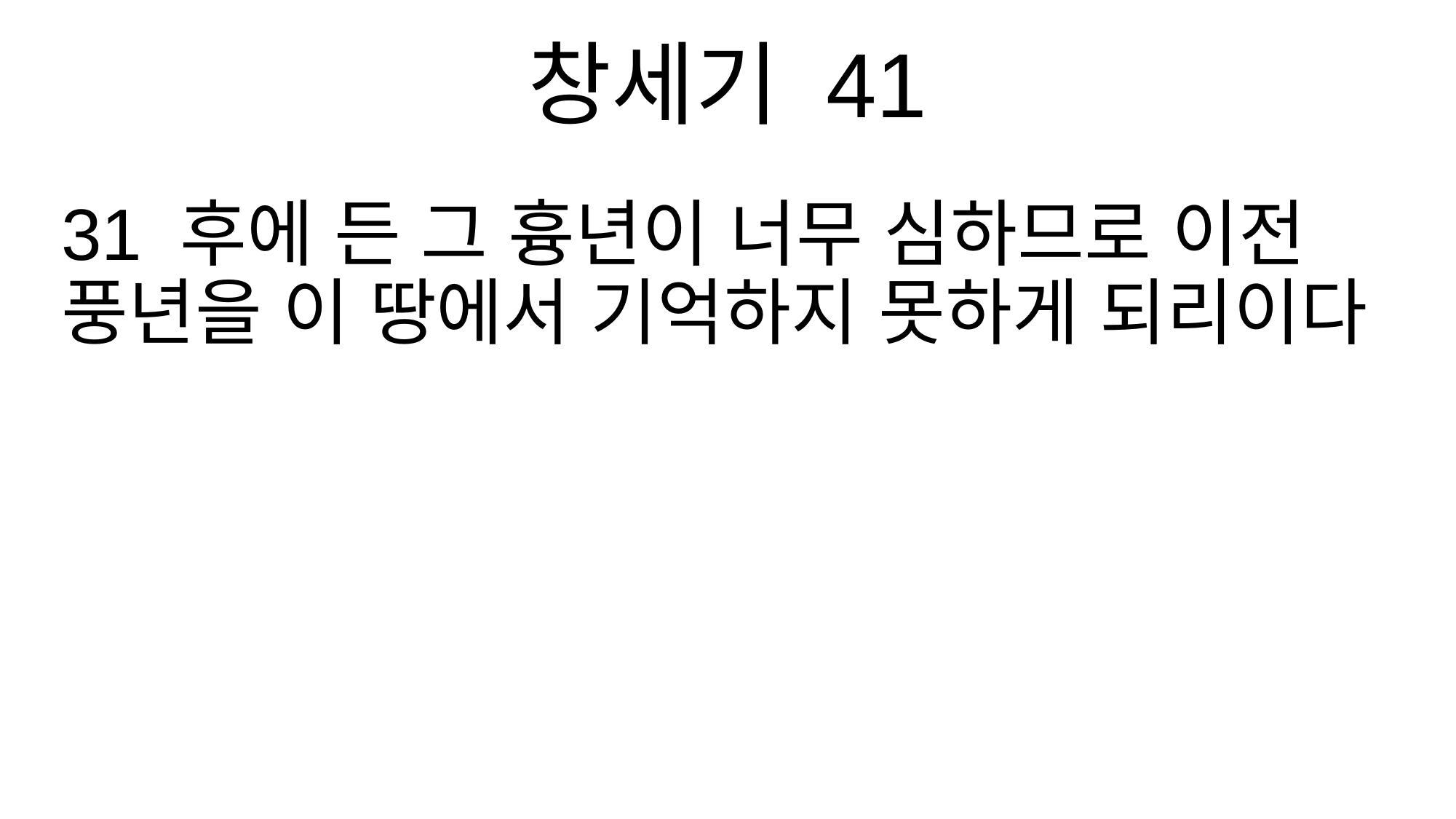

창세기 41
31 후에 든 그 흉년이 너무 심하므로 이전 풍년을 이 땅에서 기억하지 못하게 되리이다